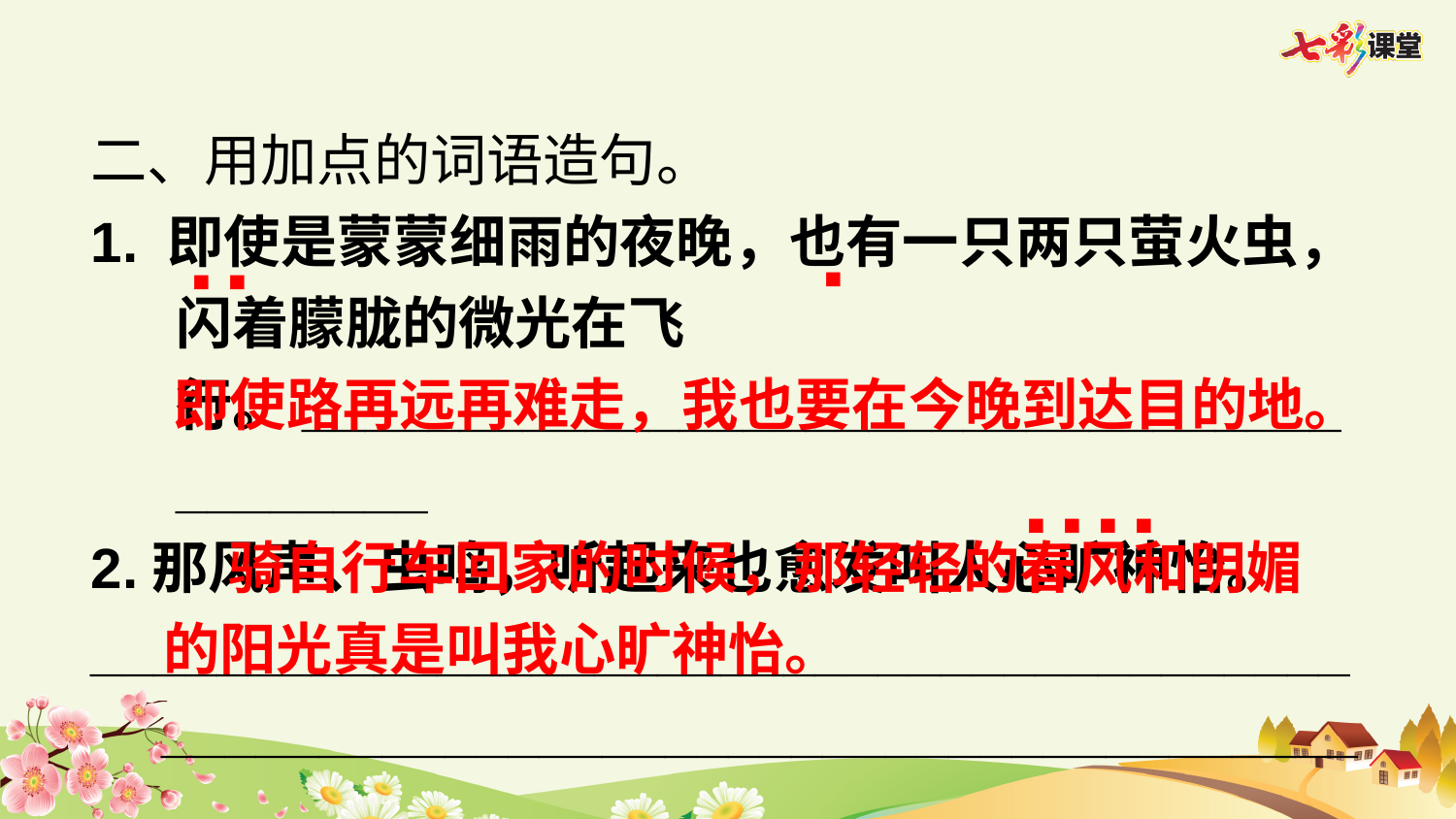

二、用加点的词语造句。
1. 即使是蒙蒙细雨的夜晚，也有一只两只萤火虫，闪着朦胧的微光在飞行。_________________________________________
2.那风声、虫鸣，听起来也愈发叫人心旷神怡。
____________________________________________________________________________________
▪
▪ ▪
即使路再远再难走，我也要在今晚到达目的地。
▪ ▪ ▪ ▪
    骑自行车回家的时候，那轻轻的春风和明媚的阳光真是叫我心旷神怡。